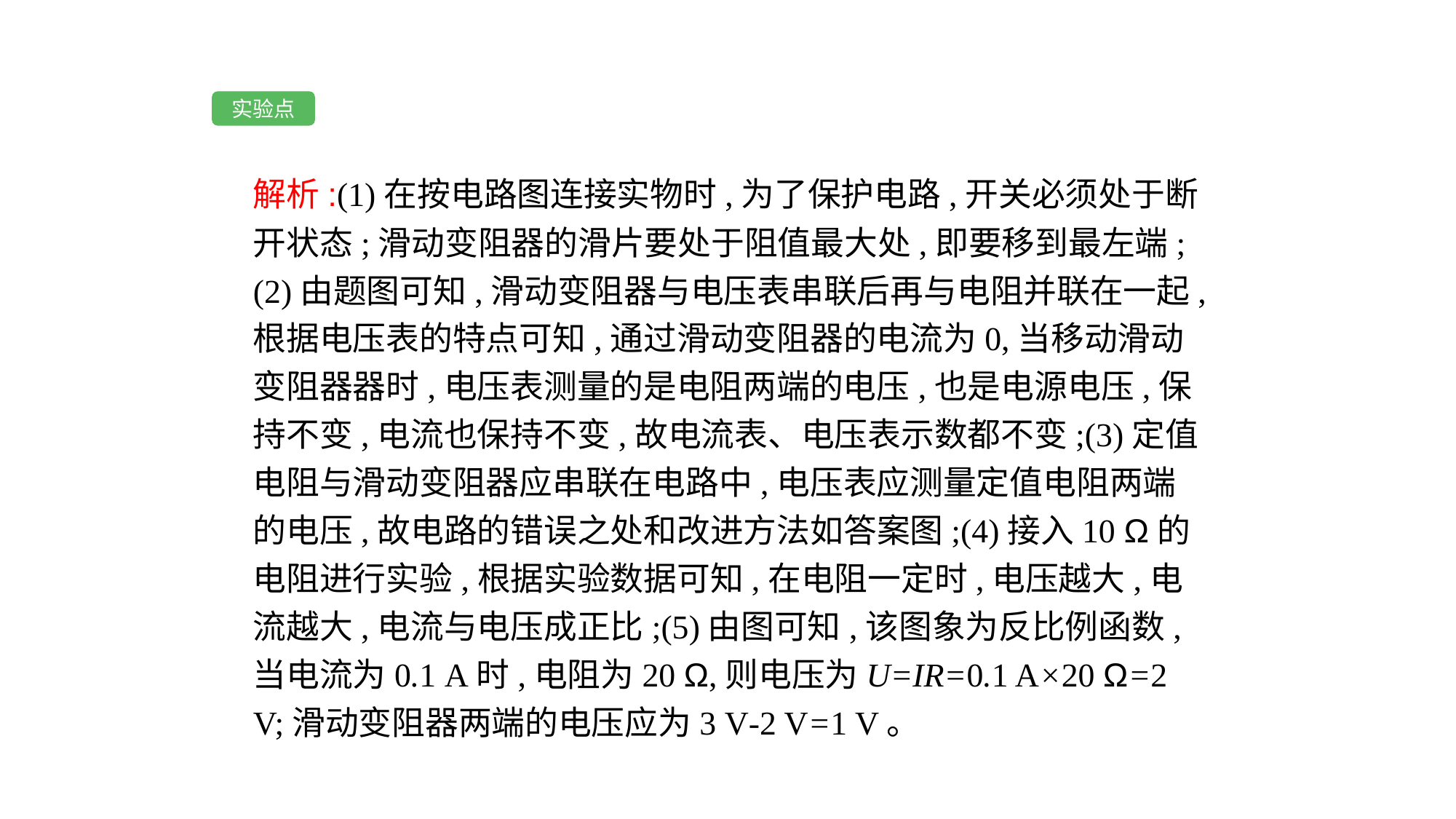

实验点
解析:(1)在按电路图连接实物时,为了保护电路,开关必须处于断开状态;滑动变阻器的滑片要处于阻值最大处,即要移到最左端;(2)由题图可知,滑动变阻器与电压表串联后再与电阻并联在一起,根据电压表的特点可知,通过滑动变阻器的电流为0,当移动滑动变阻器器时,电压表测量的是电阻两端的电压,也是电源电压,保持不变,电流也保持不变,故电流表、电压表示数都不变;(3)定值电阻与滑动变阻器应串联在电路中,电压表应测量定值电阻两端的电压,故电路的错误之处和改进方法如答案图;(4)接入10 Ω的电阻进行实验,根据实验数据可知,在电阻一定时,电压越大,电流越大,电流与电压成正比;(5)由图可知,该图象为反比例函数,当电流为0.1 A时,电阻为20 Ω,则电压为U=IR=0.1 A×20 Ω=2 V;滑动变阻器两端的电压应为3 V-2 V=1 V。